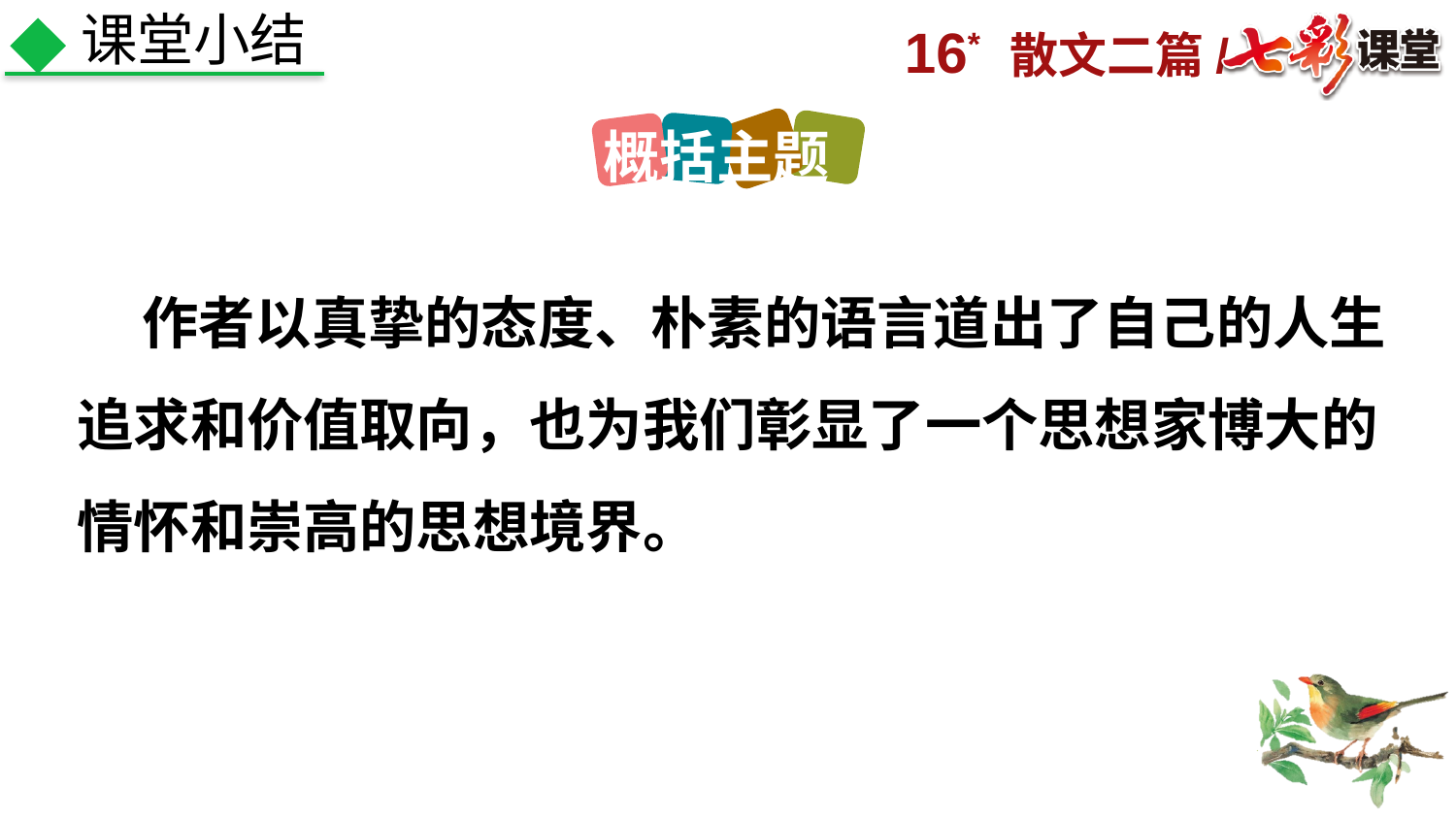

课堂小结

概括主题

    作者以真挚的态度、朴素的语言道出了自己的人生追求和价值取向，也为我们彰显了一个思想家博大的情怀和崇高的思想境界。